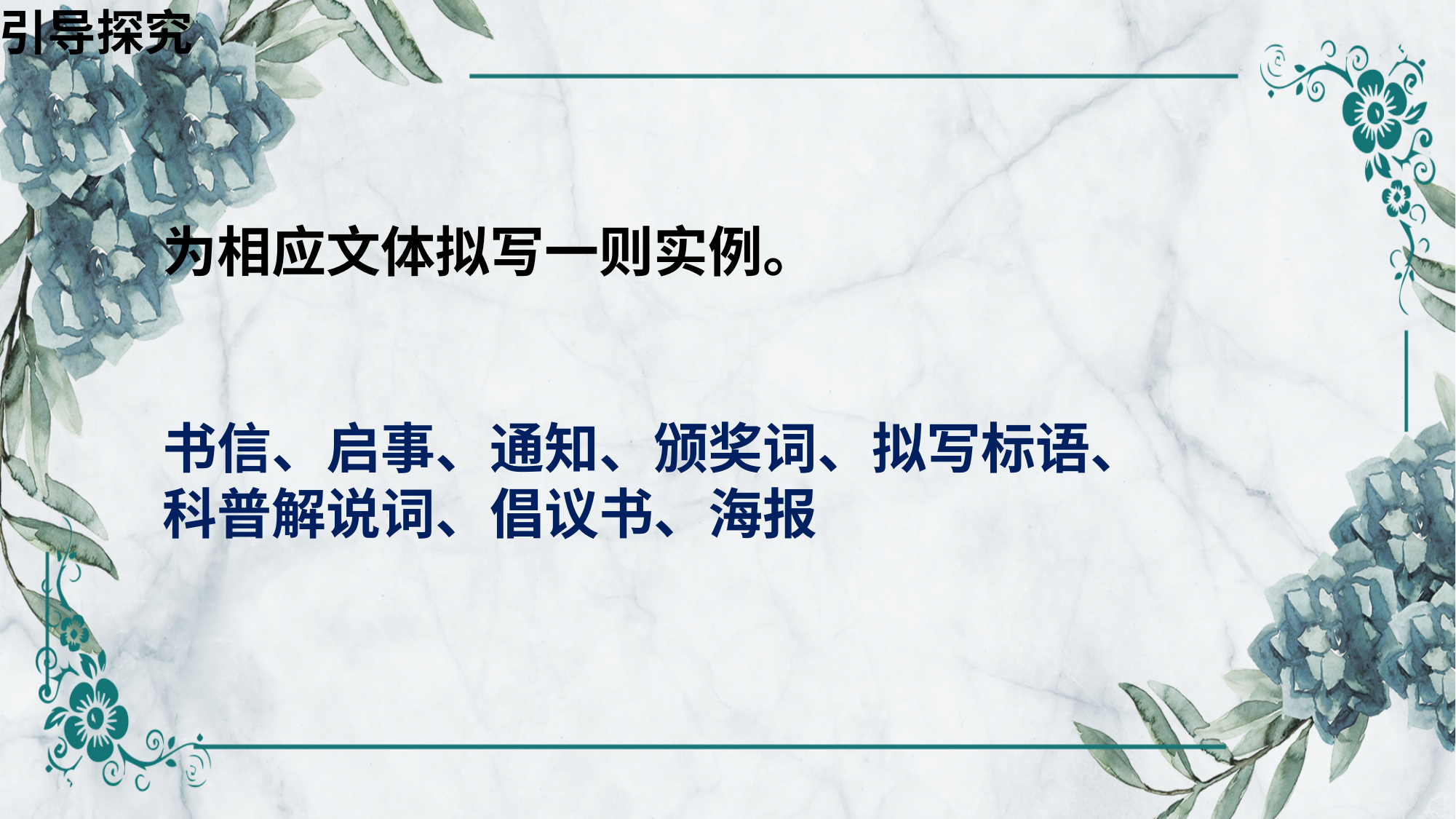

引导探究
为相应文体拟写一则实例。

书信、启事、通知、颁奖词、拟写标语、
科普解说词、倡议书、海报